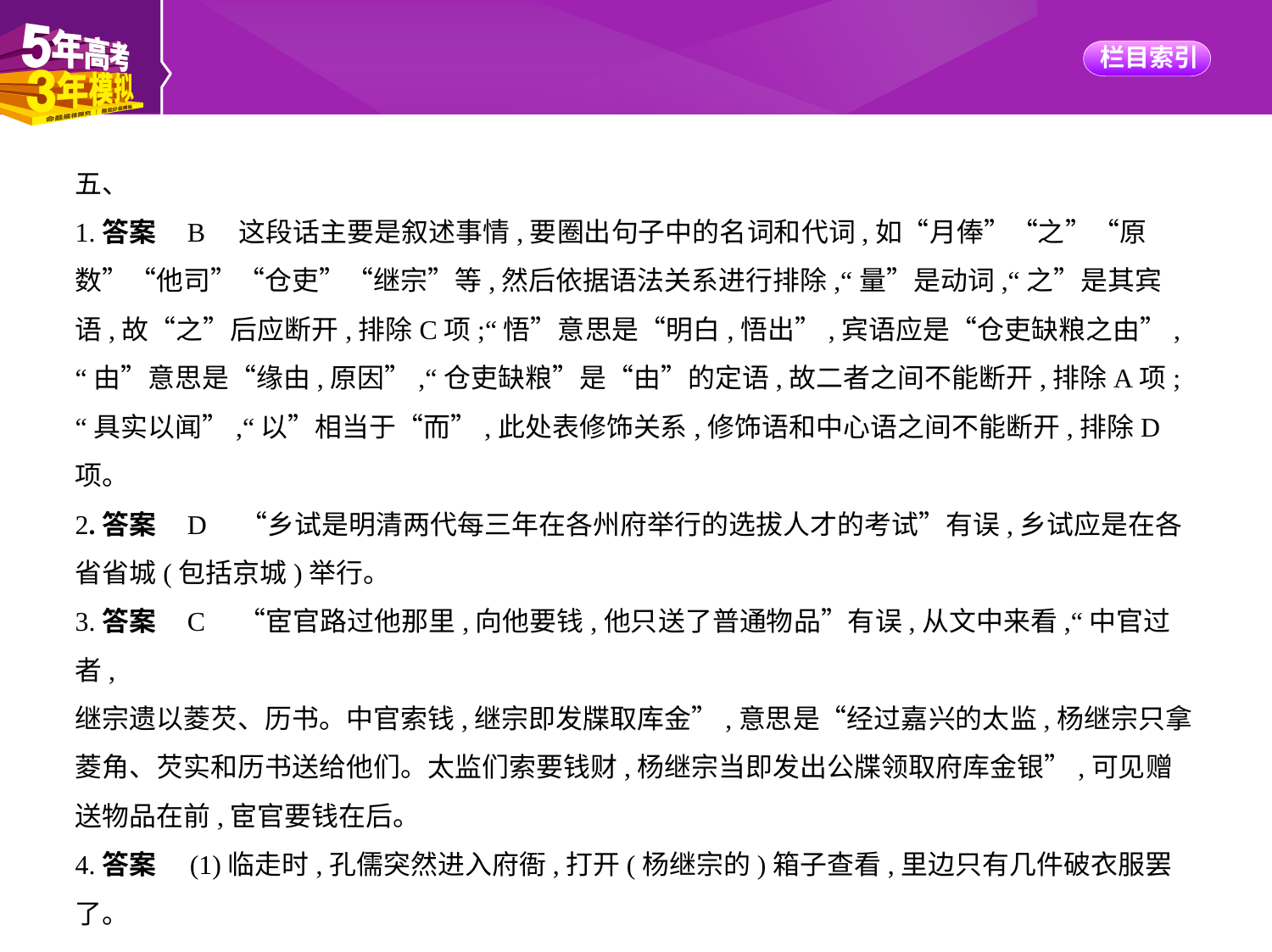

五、
1.答案    B　这段话主要是叙述事情,要圈出句子中的名词和代词,如“月俸”“之”“原
数”“他司”“仓吏”“继宗”等,然后依据语法关系进行排除,“量”是动词,“之”是其宾
语,故“之”后应断开,排除C项;“悟”意思是“明白,悟出”,宾语应是“仓吏缺粮之由”,
“由”意思是“缘由,原因”,“仓吏缺粮”是“由”的定语,故二者之间不能断开,排除A项;
“具实以闻”,“以”相当于“而”,此处表修饰关系,修饰语和中心语之间不能断开,排除D
项。
2.答案    D　“乡试是明清两代每三年在各州府举行的选拔人才的考试”有误,乡试应是在各
省省城(包括京城)举行。
3.答案    C　“宦官路过他那里,向他要钱,他只送了普通物品”有误,从文中来看,“中官过者,
继宗遗以菱芡、历书。中官索钱,继宗即发牒取库金”,意思是“经过嘉兴的太监,杨继宗只拿
菱角、芡实和历书送给他们。太监们索要钱财,杨继宗当即发出公牒领取府库金银”,可见赠
送物品在前,宦官要钱在后。
4.答案　(1)临走时,孔儒突然进入府衙,打开(杨继宗的)箱子查看,里边只有几件破衣服罢了。